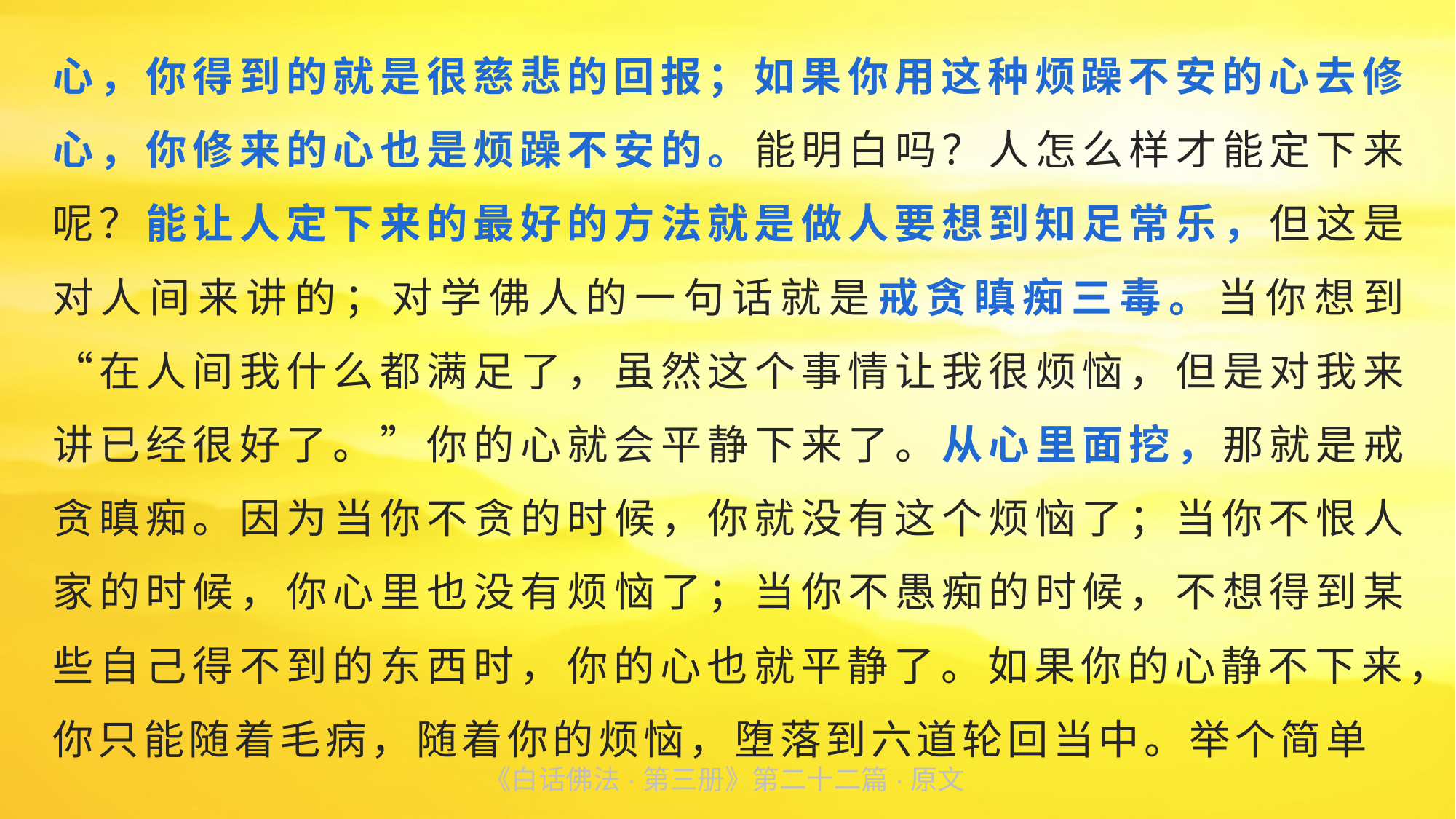

心，你得到的就是很慈悲的回报；如果你用这种烦躁不安的心去修心，你修来的心也是烦躁不安的。能明白吗？人怎么样才能定下来呢？能让人定下来的最好的方法就是做人要想到知足常乐，但这是对人间来讲的；对学佛人的一句话就是戒贪瞋痴三毒。当你想到“在人间我什么都满足了，虽然这个事情让我很烦恼，但是对我来讲已经很好了。”你的心就会平静下来了。从心里面挖，那就是戒贪瞋痴。因为当你不贪的时候，你就没有这个烦恼了；当你不恨人家的时候，你心里也没有烦恼了；当你不愚痴的时候，不想得到某些自己得不到的东西时，你的心也就平静了。如果你的心静不下来，你只能随着毛病，随着你的烦恼，堕落到六道轮回当中。举个简单
《白话佛法·第三册》第二十二篇·原文